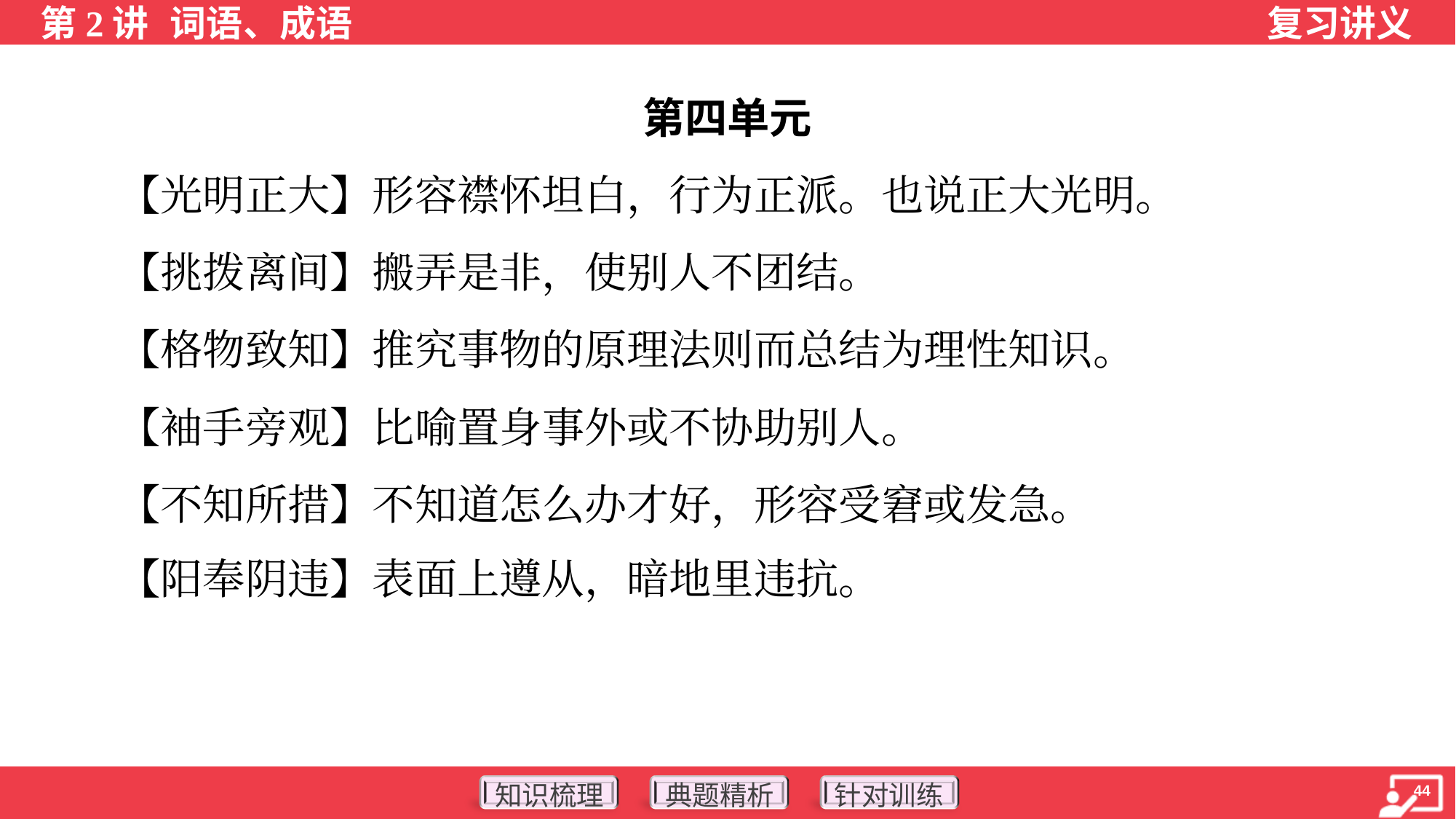

第四单元
    【光明正大】形容襟怀坦白，行为正派。也说正大光明。
    【挑拨离间】搬弄是非，使别人不团结。
    【格物致知】推究事物的原理法则而总结为理性知识。
    【袖手旁观】比喻置身事外或不协助别人。
    【不知所措】不知道怎么办才好，形容受窘或发急。
    【阳奉阴违】表面上遵从，暗地里违抗。